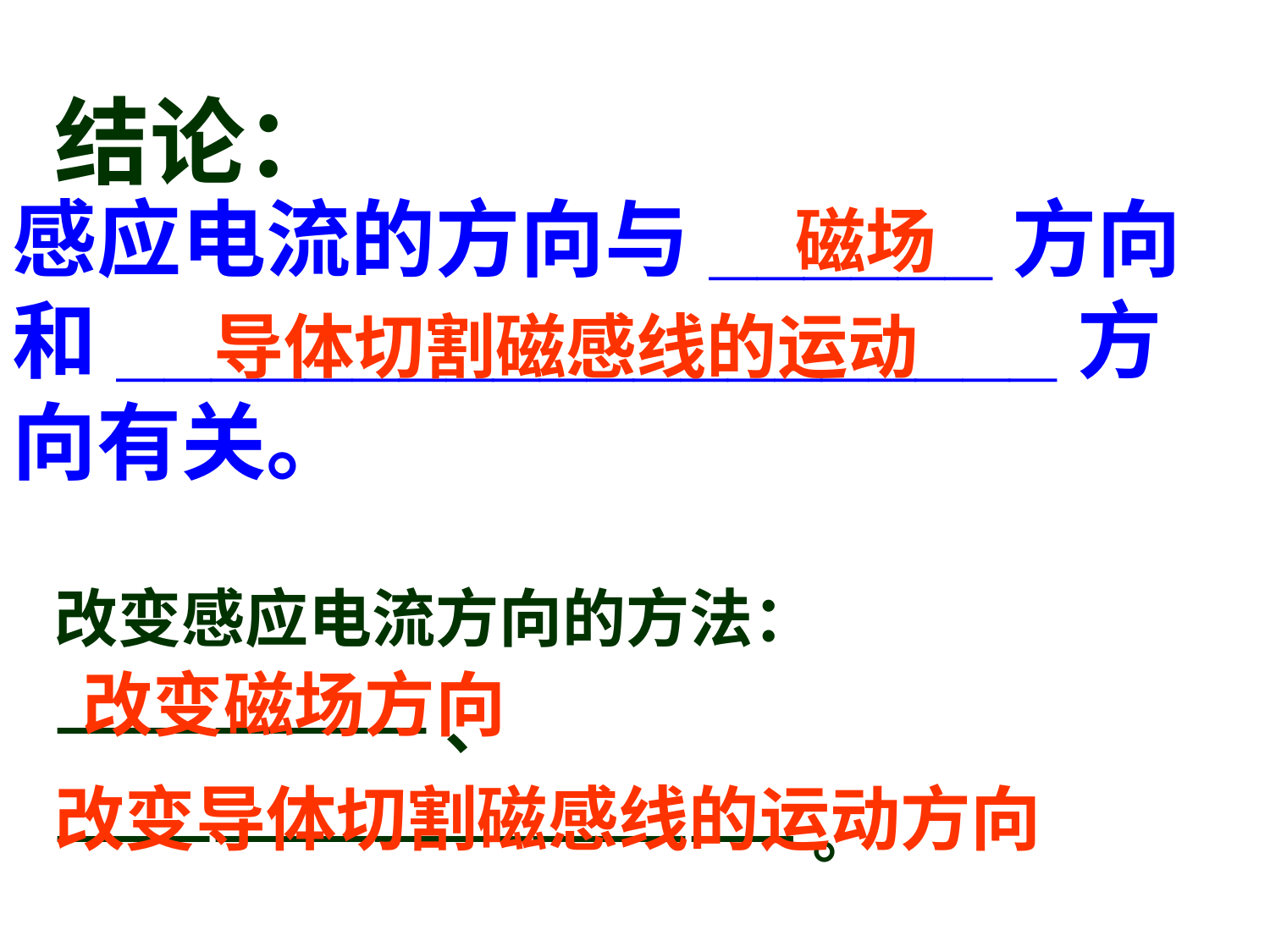

结论：
感应电流的方向与______方向和____________________方向有关。
磁场
导体切割磁感线的运动
改变感应电流方向的方法：
———————、
——————————————。
改变磁场方向
改变导体切割磁感线的运动方向